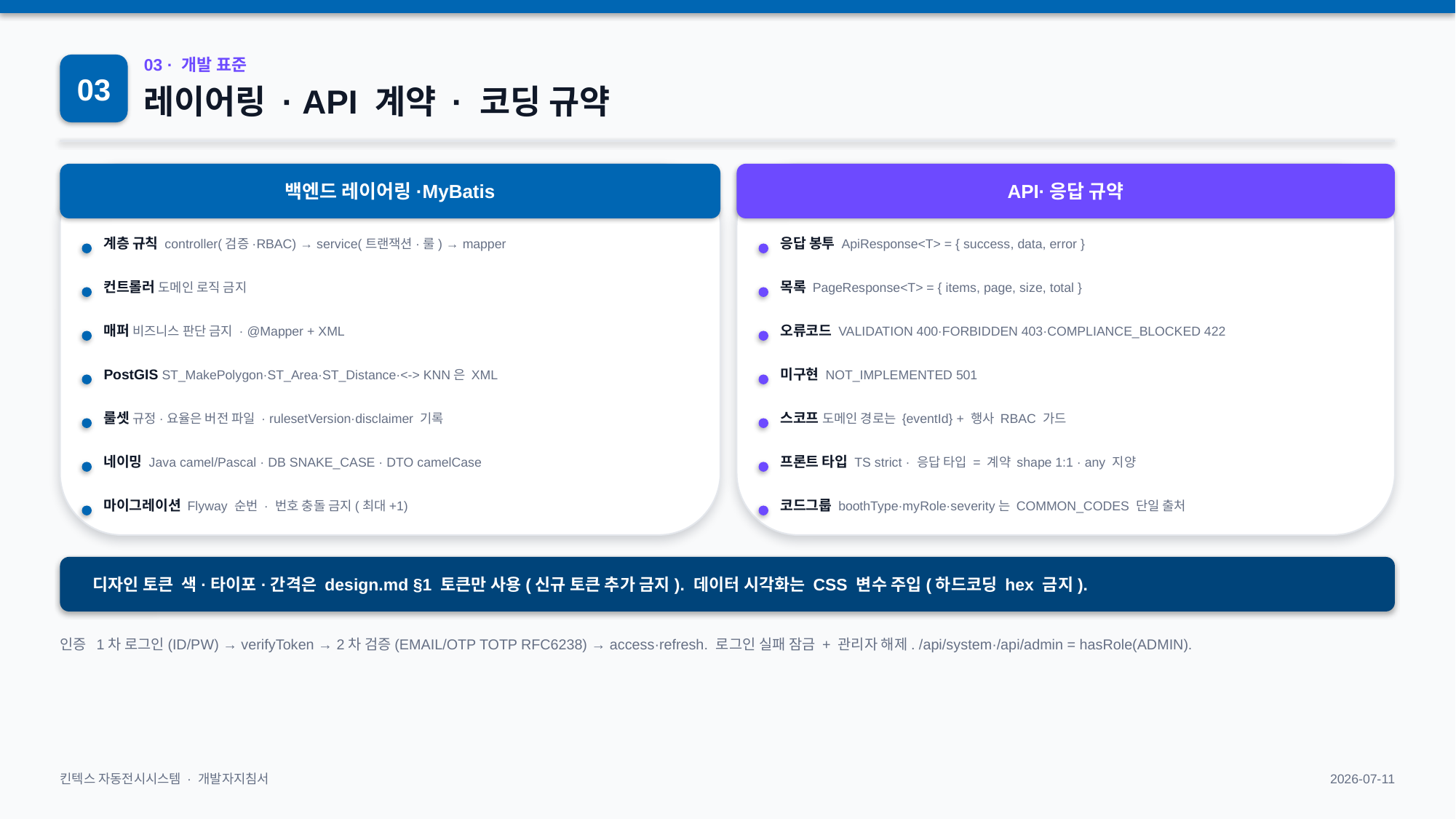

03
03 · 개발 표준
레이어링 · API 계약 · 코딩 규약

백엔드 레이어링·MyBatis

API·응답 규약
계층 규칙 controller(검증·RBAC) → service(트랜잭션·룰) → mapper
응답 봉투 ApiResponse<T> = { success, data, error }

컨트롤러 도메인 로직 금지
목록 PageResponse<T> = { items, page, size, total }

매퍼 비즈니스 판단 금지 · @Mapper + XML
오류코드 VALIDATION 400·FORBIDDEN 403·COMPLIANCE_BLOCKED 422

PostGIS ST_MakePolygon·ST_Area·ST_Distance·<-> KNN은 XML
미구현 NOT_IMPLEMENTED 501

룰셋 규정·요율은 버전 파일 · rulesetVersion·disclaimer 기록
스코프 도메인 경로는 {eventId} + 행사 RBAC 가드

네이밍 Java camel/Pascal · DB SNAKE_CASE · DTO camelCase
프론트 타입 TS strict · 응답 타입 = 계약 shape 1:1 · any 지양

마이그레이션 Flyway 순번 · 번호 충돌 금지(최대+1)
코드그룹 boothType·myRole·severity는 COMMON_CODES 단일 출처

디자인 토큰  색·타이포·간격은 design.md §1 토큰만 사용(신규 토큰 추가 금지). 데이터 시각화는 CSS 변수 주입(하드코딩 hex 금지).
인증  1차 로그인(ID/PW) → verifyToken → 2차 검증(EMAIL/OTP TOTP RFC6238) → access·refresh. 로그인 실패 잠금 + 관리자 해제. /api/system·/api/admin = hasRole(ADMIN).
킨텍스 자동전시시스템 · 개발자지침서
2026-07-11